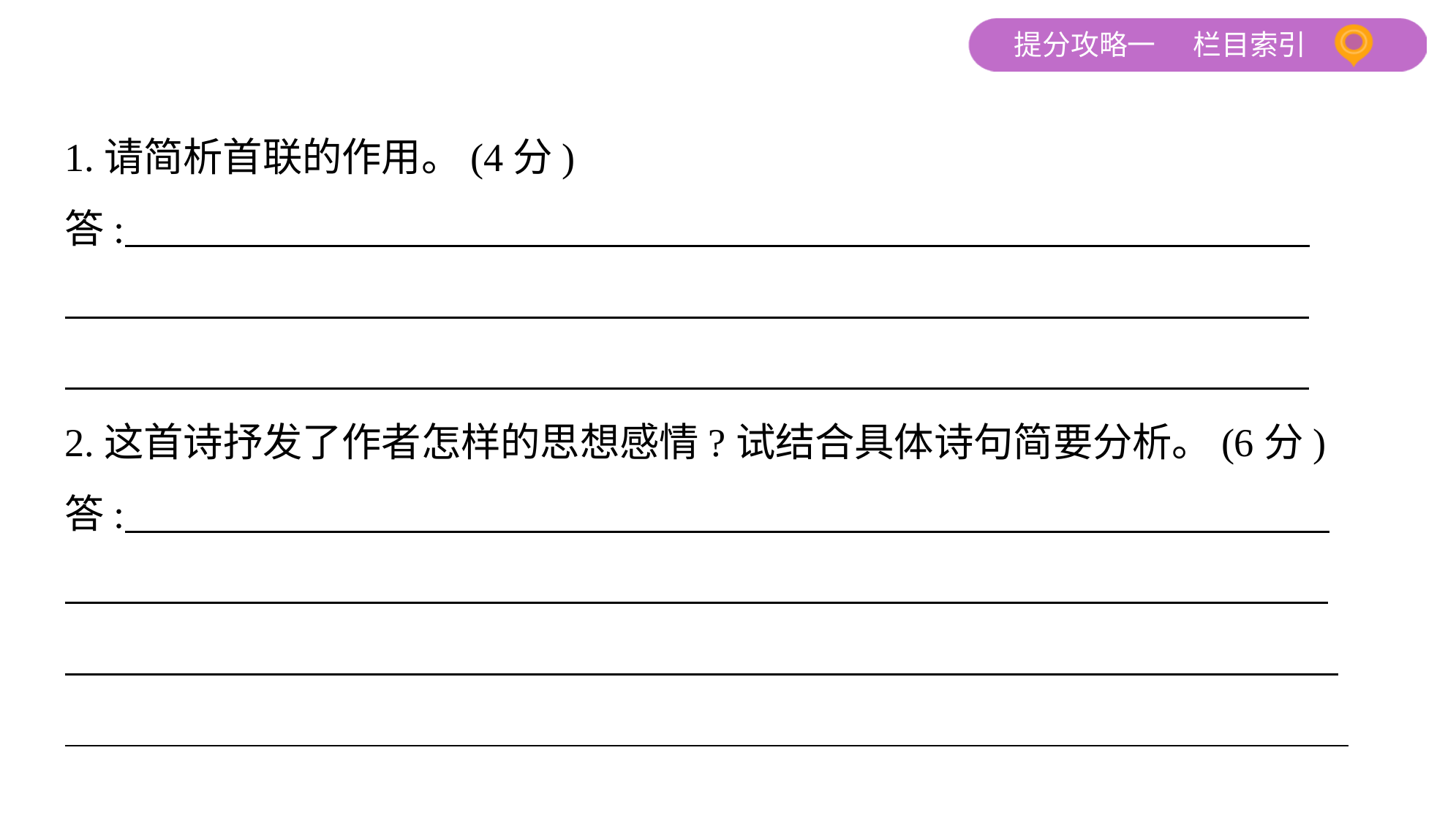

1.请简析首联的作用。(4分)
答:

2.这首诗抒发了作者怎样的思想感情?试结合具体诗句简要分析。(6分)
答: